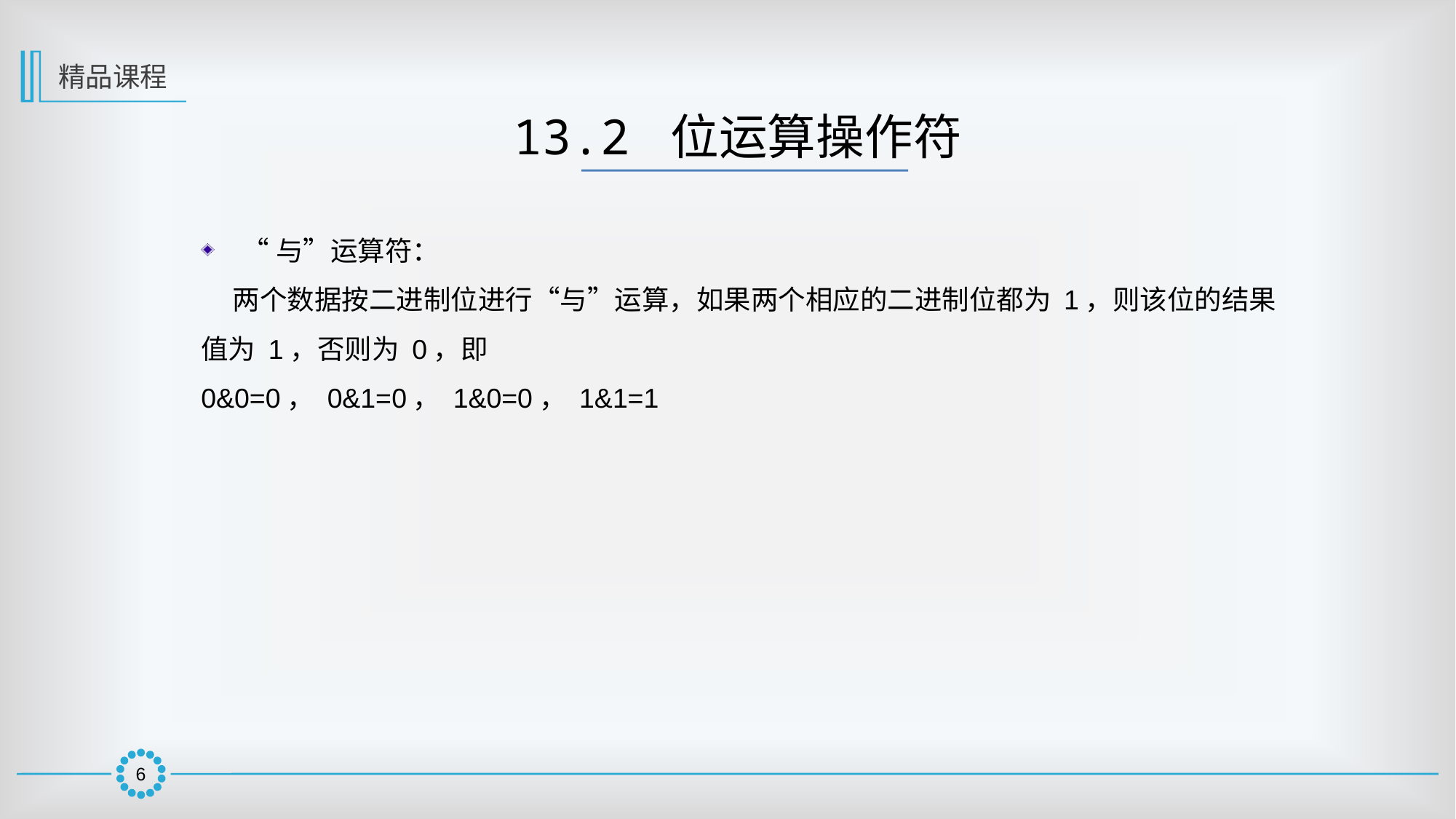

精品课程
13.2 位运算操作符

“与”运算符：
    两个数据按二进制位进行“与”运算，如果两个相应的二进制位都为 1，则该位的结果值为 1，否则为 0，即
0&0=0， 0&1=0， 1&0=0， 1&1=1

6